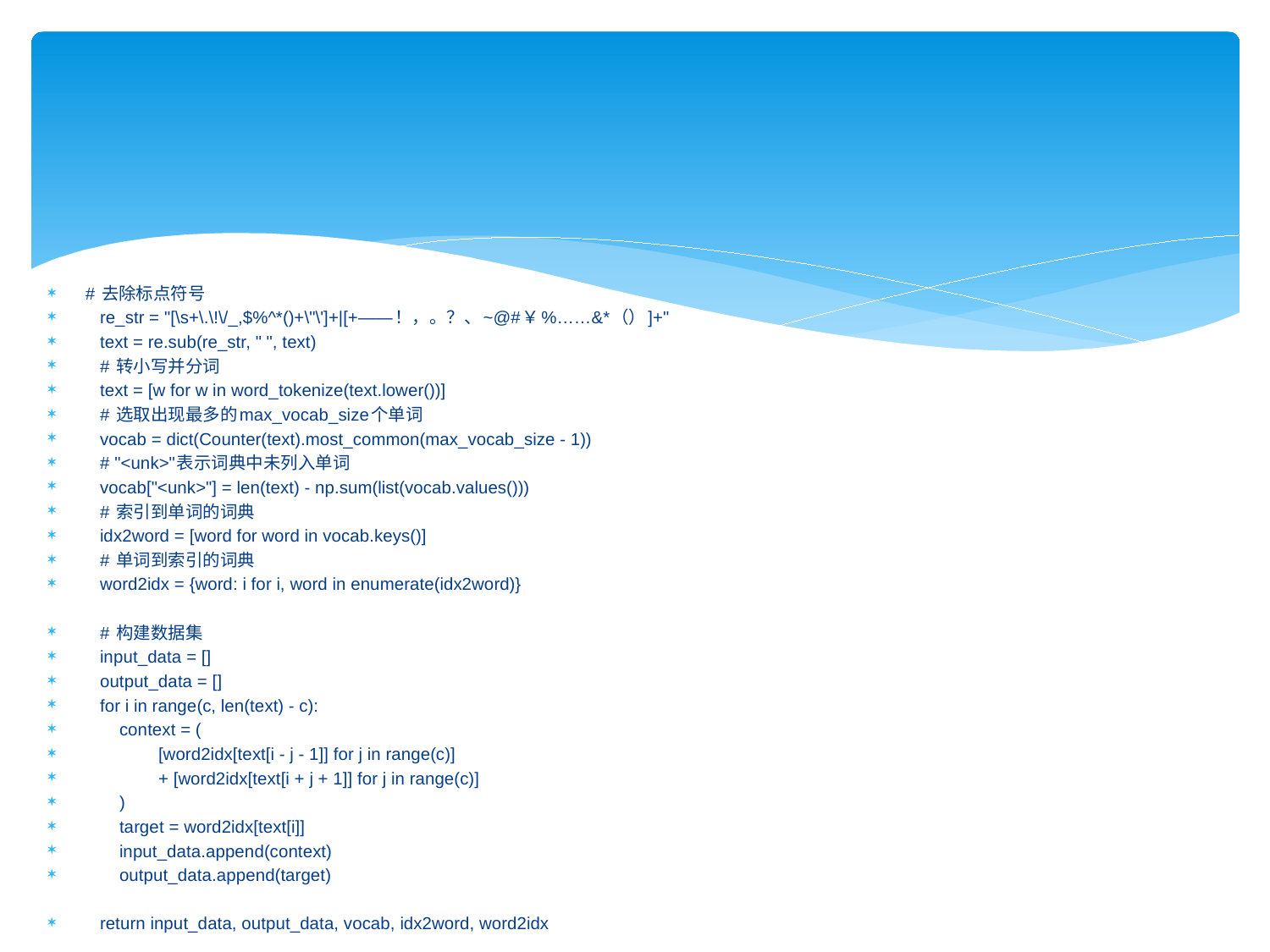

# 去除标点符号
    re_str = "[\s+\.\!\/_,$%^*()+\"\']+|[+——！，。？、~@#￥%……&*（）]+"
    text = re.sub(re_str, " ", text)
    # 转小写并分词
    text = [w for w in word_tokenize(text.lower())]
    # 选取出现最多的max_vocab_size个单词
    vocab = dict(Counter(text).most_common(max_vocab_size - 1))
    # "<unk>"表示词典中未列入单词
    vocab["<unk>"] = len(text) - np.sum(list(vocab.values()))
    # 索引到单词的词典
    idx2word = [word for word in vocab.keys()]
    # 单词到索引的词典
    word2idx = {word: i for i, word in enumerate(idx2word)}

    # 构建数据集
    input_data = []
    output_data = []
    for i in range(c, len(text) - c):
        context = (
                [word2idx[text[i - j - 1]] for j in range(c)]
                + [word2idx[text[i + j + 1]] for j in range(c)]
        )
        target = word2idx[text[i]]
        input_data.append(context)
        output_data.append(target)

    return input_data, output_data, vocab, idx2word, word2idx